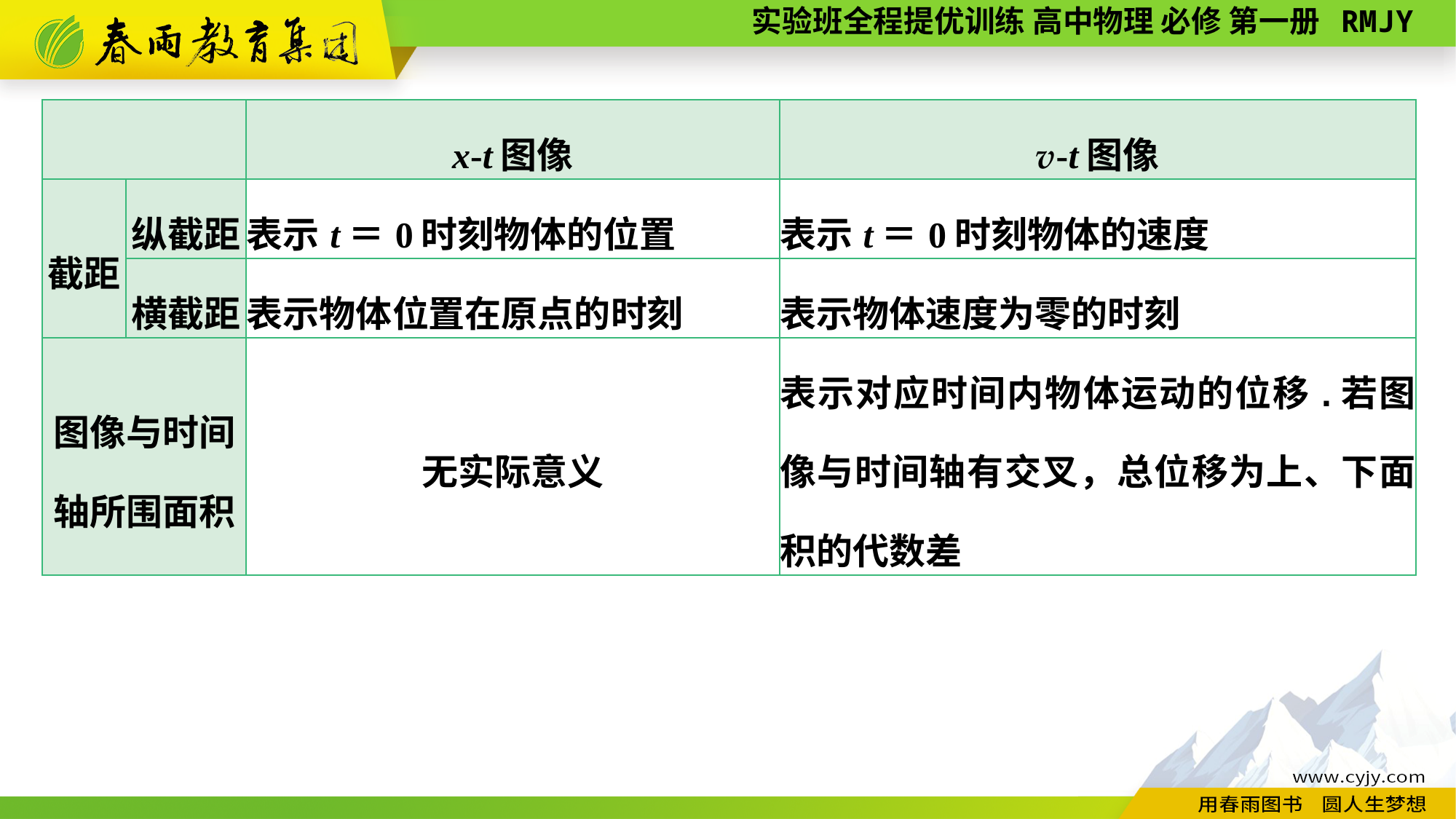

|  |  | x-t图像 | v-t图像 |
| --- | --- | --- | --- |
| 截距 | 纵截距 | 表示t＝0时刻物体的位置 | 表示t＝0时刻物体的速度 |
|  | 横截距 | 表示物体位置在原点的时刻 | 表示物体速度为零的时刻 |
| 图像与时间 轴所围面积 |  | 无实际意义 | 表示对应时间内物体运动的位移.若图像与时间轴有交叉，总位移为上、下面积的代数差 |